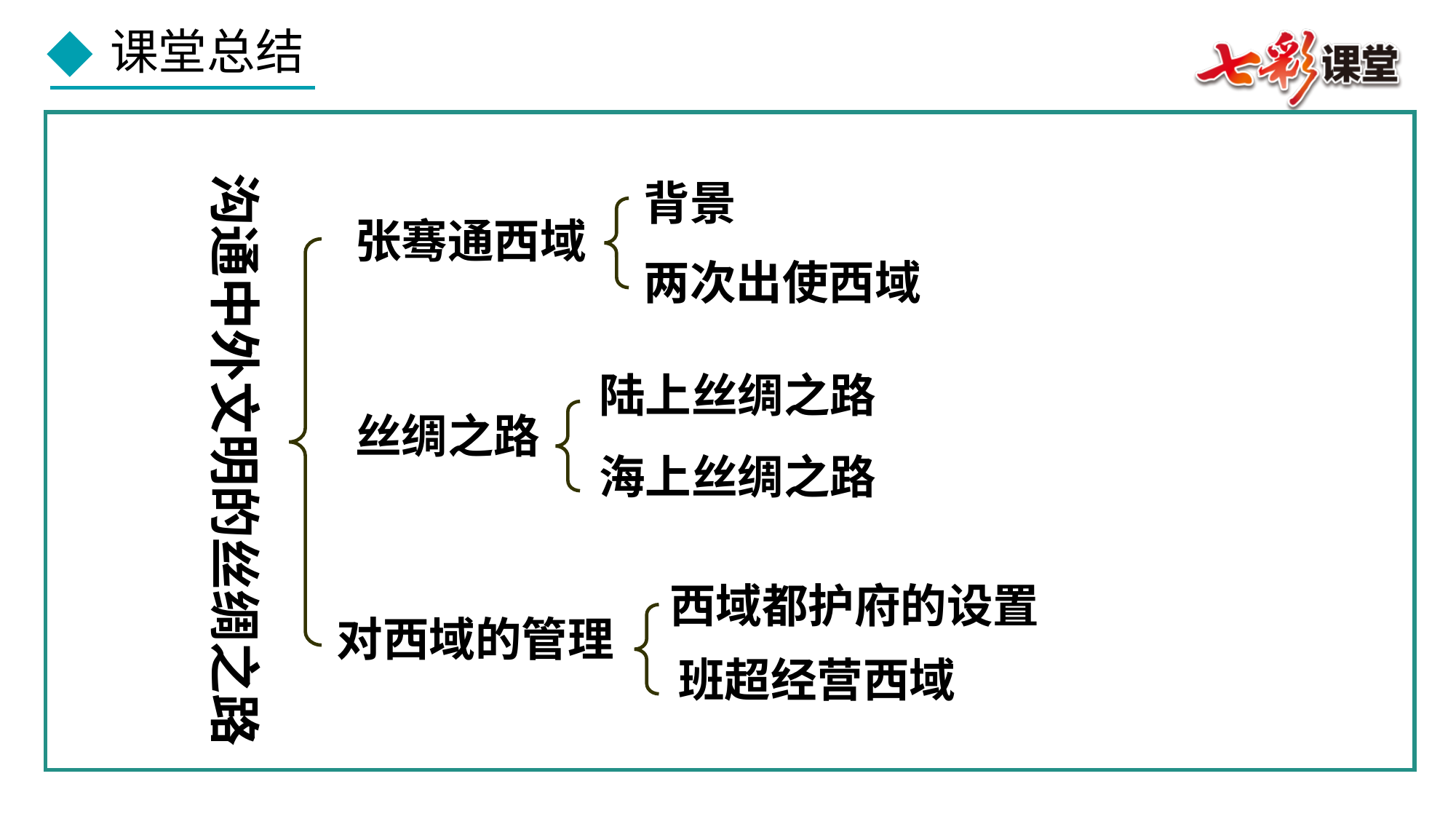

沟通中外文明的丝绸之路
背景

张骞通西域

两次出使西域
陆上丝绸之路
丝绸之路

海上丝绸之路
西域都护府的设置
对西域的管理

班超经营西域